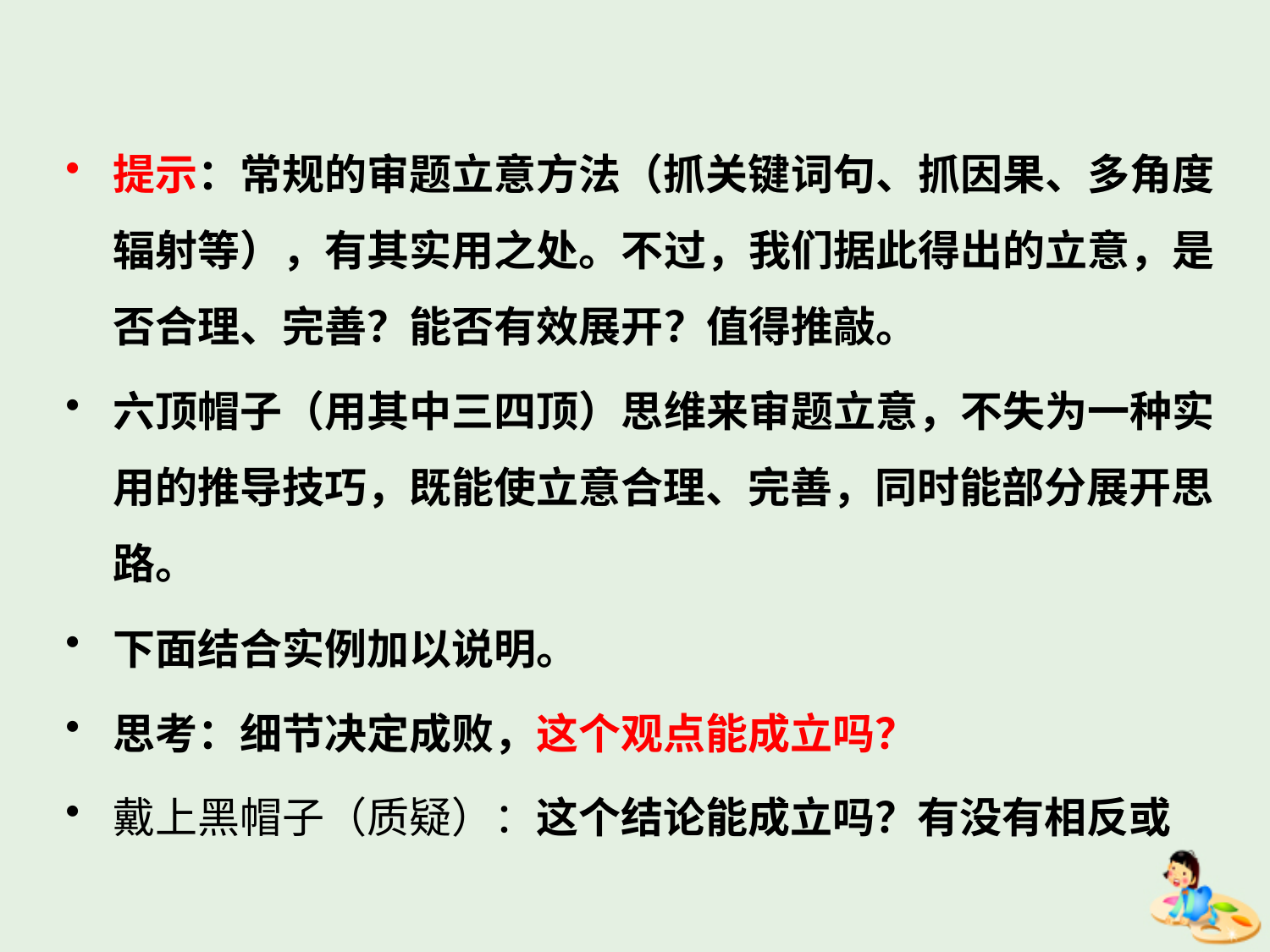

提示：常规的审题立意方法（抓关键词句、抓因果、多角度辐射等），有其实用之处。不过，我们据此得出的立意，是否合理、完善？能否有效展开？值得推敲。
六顶帽子（用其中三四顶）思维来审题立意，不失为一种实用的推导技巧，既能使立意合理、完善，同时能部分展开思路。
下面结合实例加以说明。
思考：细节决定成败，这个观点能成立吗？
戴上黑帽子（质疑）：这个结论能成立吗？有没有相反或